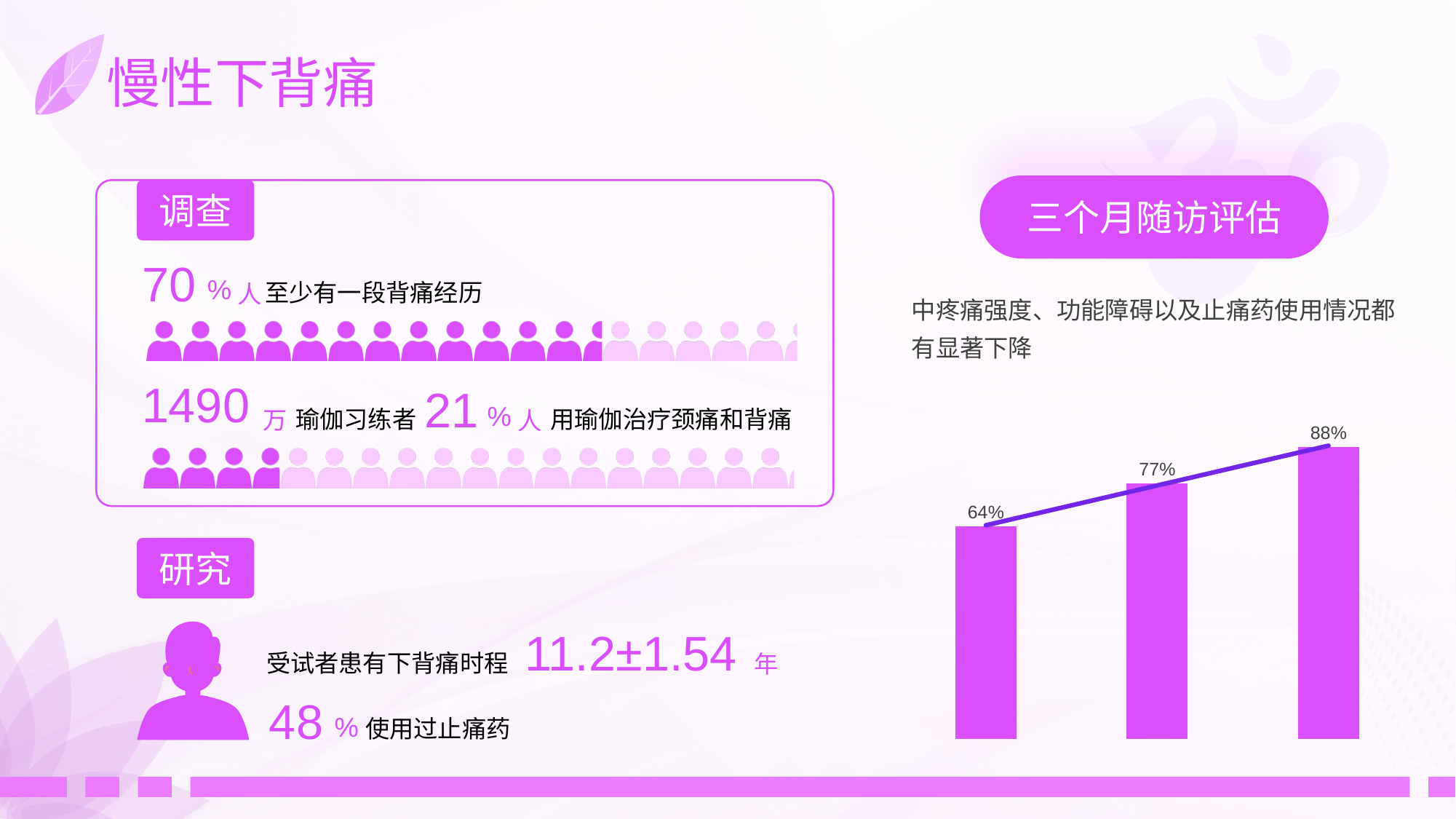

# 慢性下背痛

三个月随访评估

调查

### Chart

| Category | 系列 1 | 系列 2 |
|---|---|---|
| 类别 1 | 0.7 | 0.3 |
70
人
%
至少有一段背痛经历
中疼痛强度、功能障碍以及止痛药使用情况都有显著下降

### Chart

| Category | 系列 1 | 系列 2 |
|---|---|---|
| 类别 1 | 0.21 | 0.79 |
1490
21

### Chart

| Category | 系列 1 |
|---|---|
| 类别 1 | 0.64 |
| 类别 2 | 0.77 |
| 类别 3 | 0.88 |
万
人
%
瑜伽习练者
用瑜伽治疗颈痛和背痛

研究

11.2±1.54
年
受试者患有下背痛时程
48
%
使用过止痛药